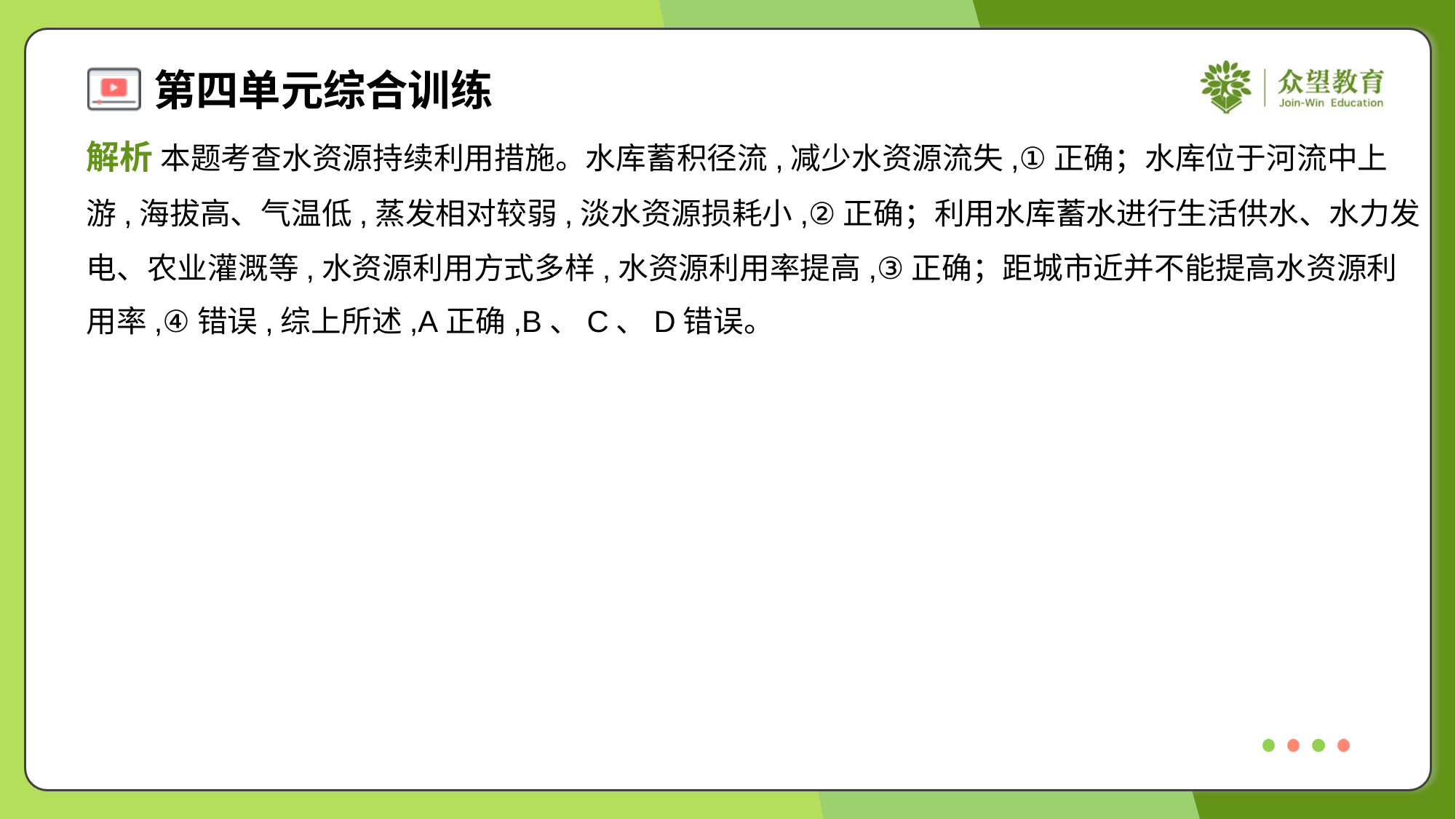

解析 本题考查水资源持续利用措施。水库蓄积径流,减少水资源流失,①正确；水库位于河流中上
游,海拔高、气温低,蒸发相对较弱,淡水资源损耗小,②正确；利用水库蓄水进行生活供水、水力发
电、农业灌溉等,水资源利用方式多样,水资源利用率提高,③正确；距城市近并不能提高水资源利
用率,④错误,综上所述,A正确,B、C、D错误。